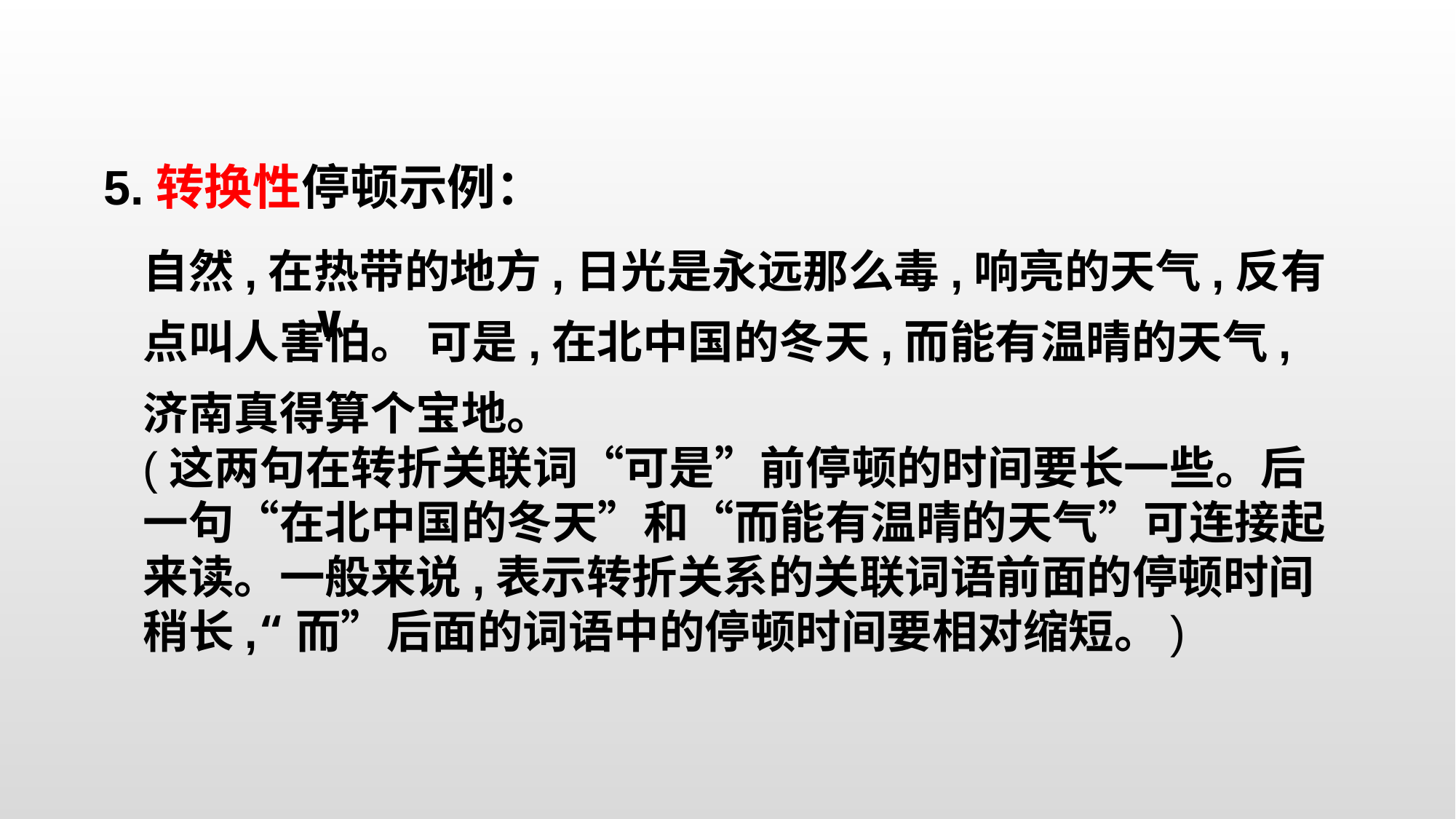

5.转换性停顿示例：
自然,在热带的地方,日光是永远那么毒,响亮的天气,反有点叫人害怕。 可是,在北中国的冬天,而能有温晴的天气,济南真得算个宝地。
(这两句在转折关联词“可是”前停顿的时间要长一些。后一句“在北中国的冬天”和“而能有温晴的天气”可连接起来读。一般来说,表示转折关系的关联词语前面的停顿时间稍长,“而”后面的词语中的停顿时间要相对缩短。)
∨